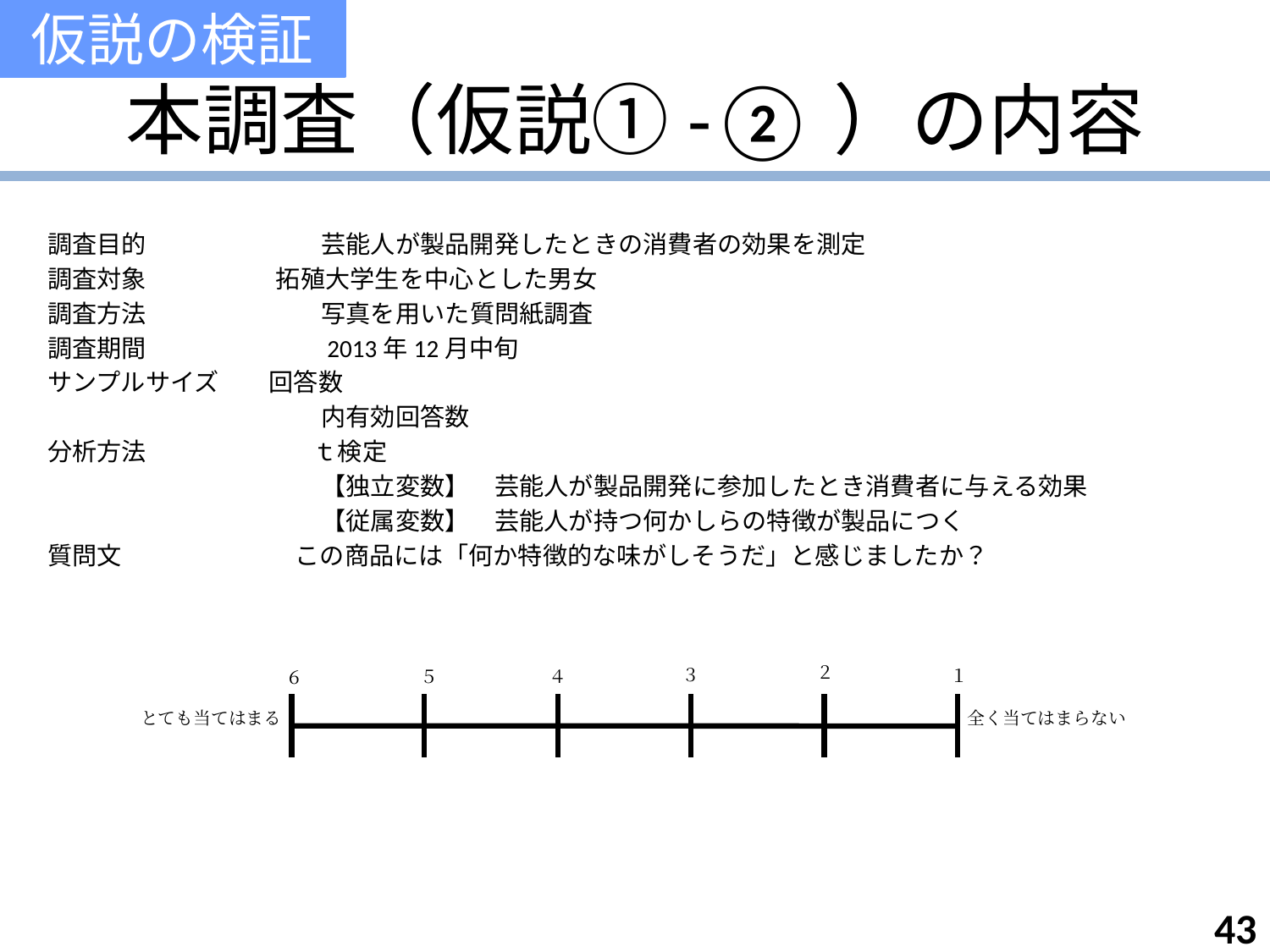

仮説の検証
# 本調査（仮説①-②）の内容
調査目的	　　　　芸能人が製品開発したときの消費者の効果を測定
調査対象　　　　 　拓殖大学生を中心とした男女
調査方法	　　　　写真を用いた質問紙調査
調査期間	　　　　2013年12月中旬
サンプルサイズ　　回答数
		　　　　内有効回答数
分析方法	　　  　 ｔ検定
		　　　　【独立変数】　芸能人が製品開発に参加したとき消費者に与える効果
		　　　　【従属変数】　芸能人が持つ何かしらの特徴が製品につく
質問文　　　　　　　この商品には「何か特徴的な味がしそうだ」と感じましたか？
２
３
１
５
４
６
とても当てはまる
全く当てはまらない
43